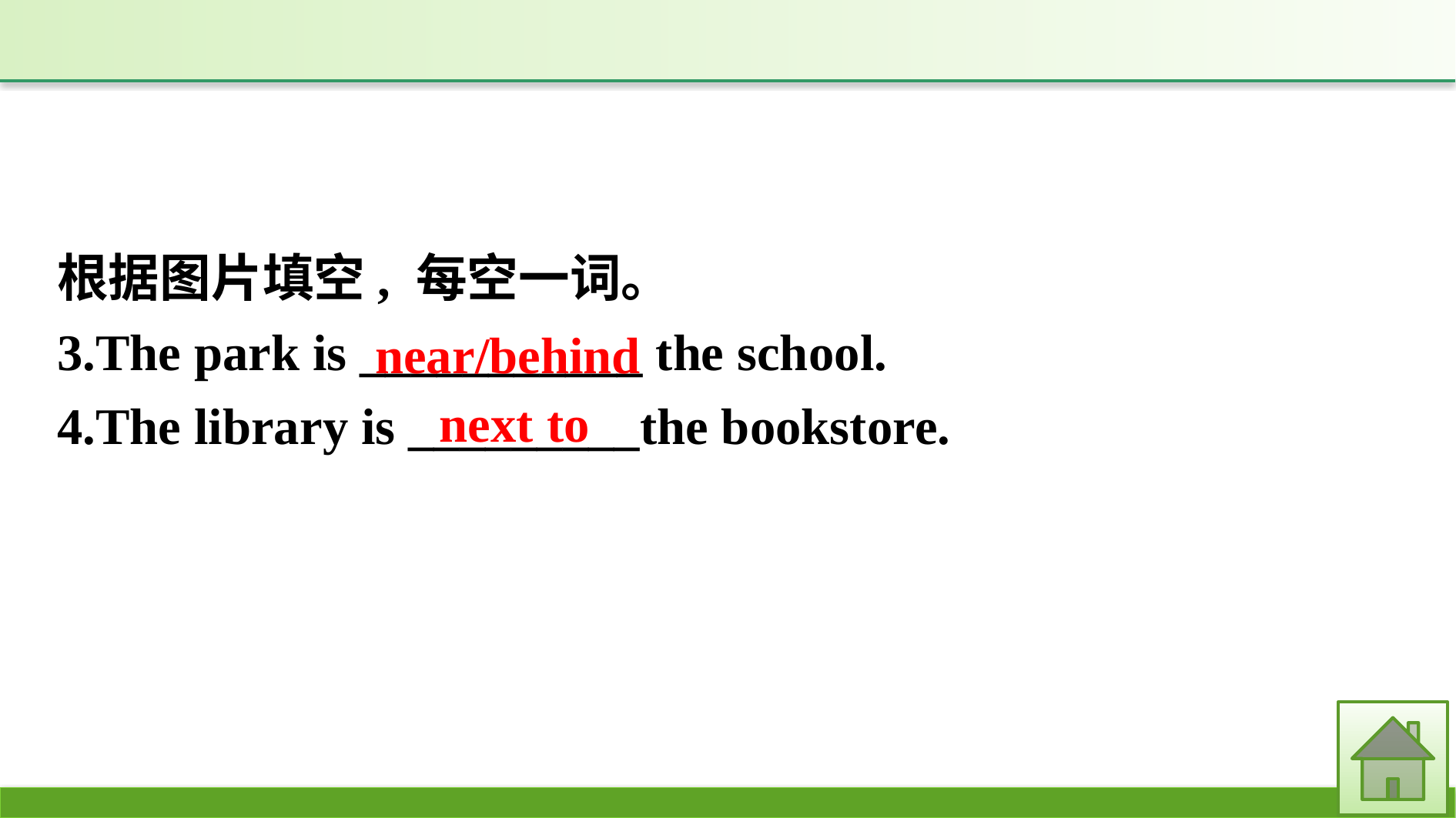

根据图片填空, 每空一词。
3.The park is ___________ the school.
4.The library is _________the bookstore.
near/behind
next to